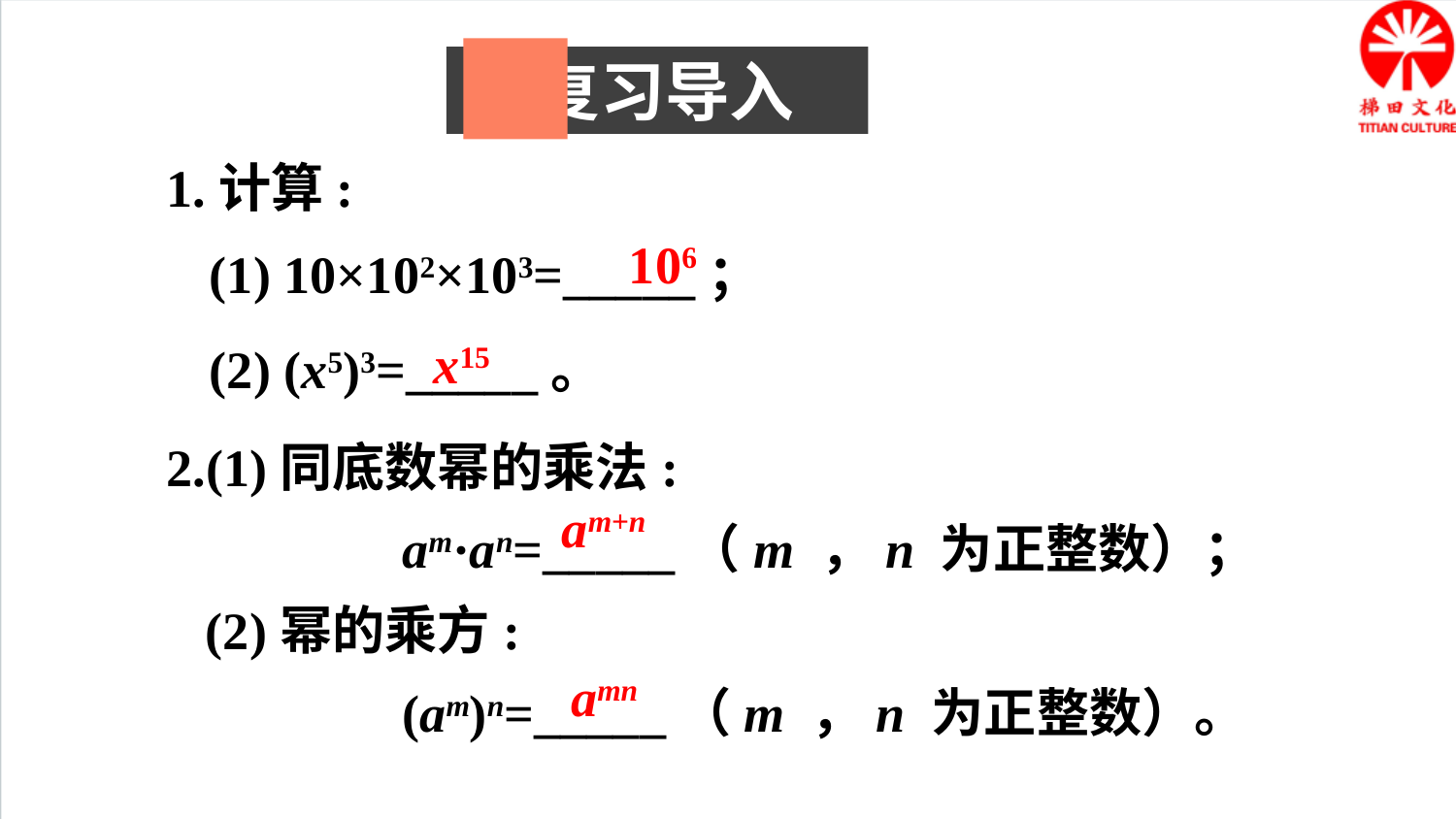

复习导入
1.计算:
106
(1) 10×102×103=_____；
x15
(2) (x5)3=_____。
2.(1)同底数幂的乘法:
                  am·an=_____（m ，n 为正整数）；
   (2)幂的乘方:
                  (am)n=_____（m ，n 为正整数）。
am+n
amn